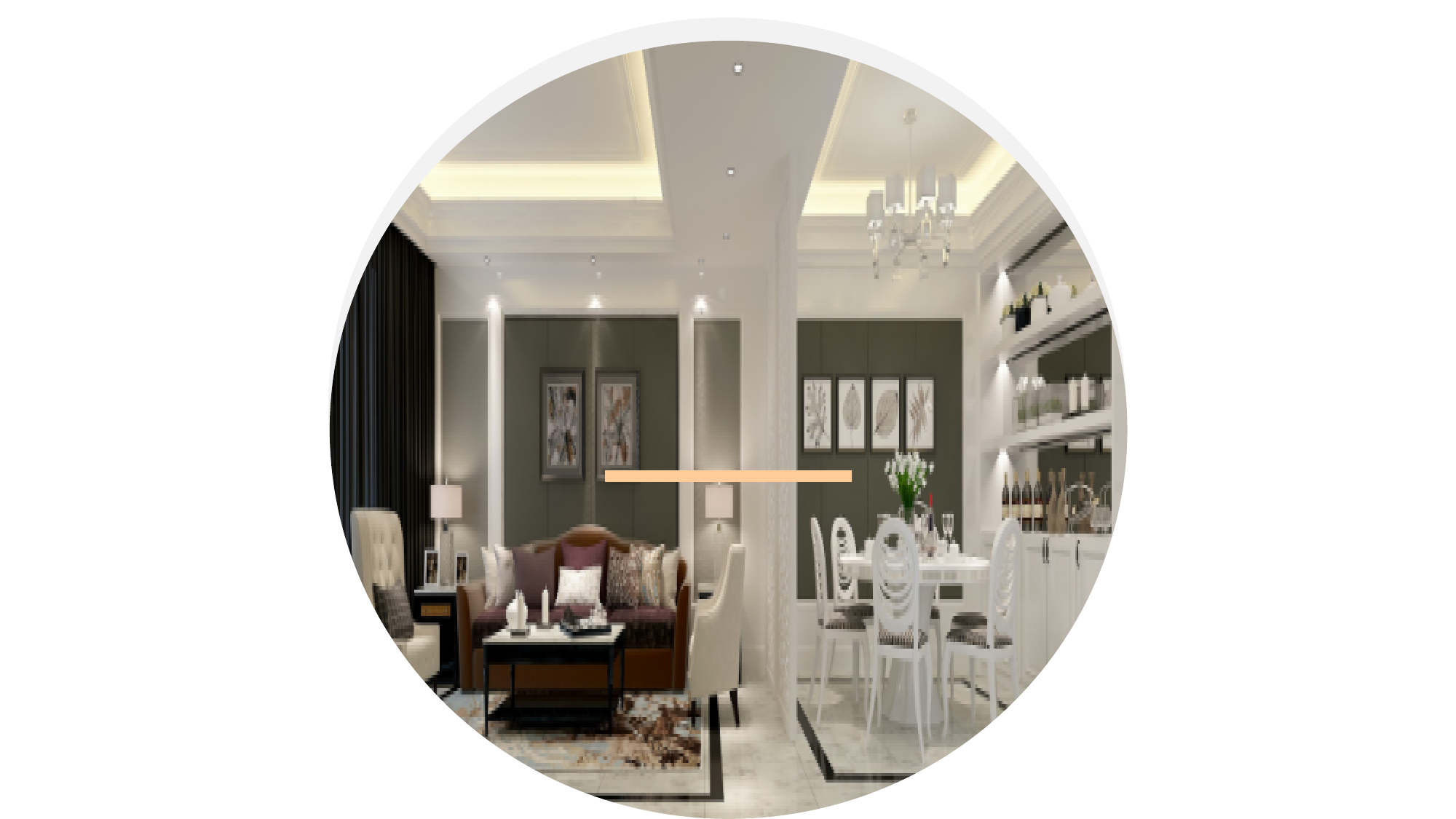

极简欧式
本案设计根据客户的真实欲望，结合欧美时尚装饰因素，设计师经过创新与深化经典，做到不受外在潮流的影响，不盲从，不跟风。

不要删除